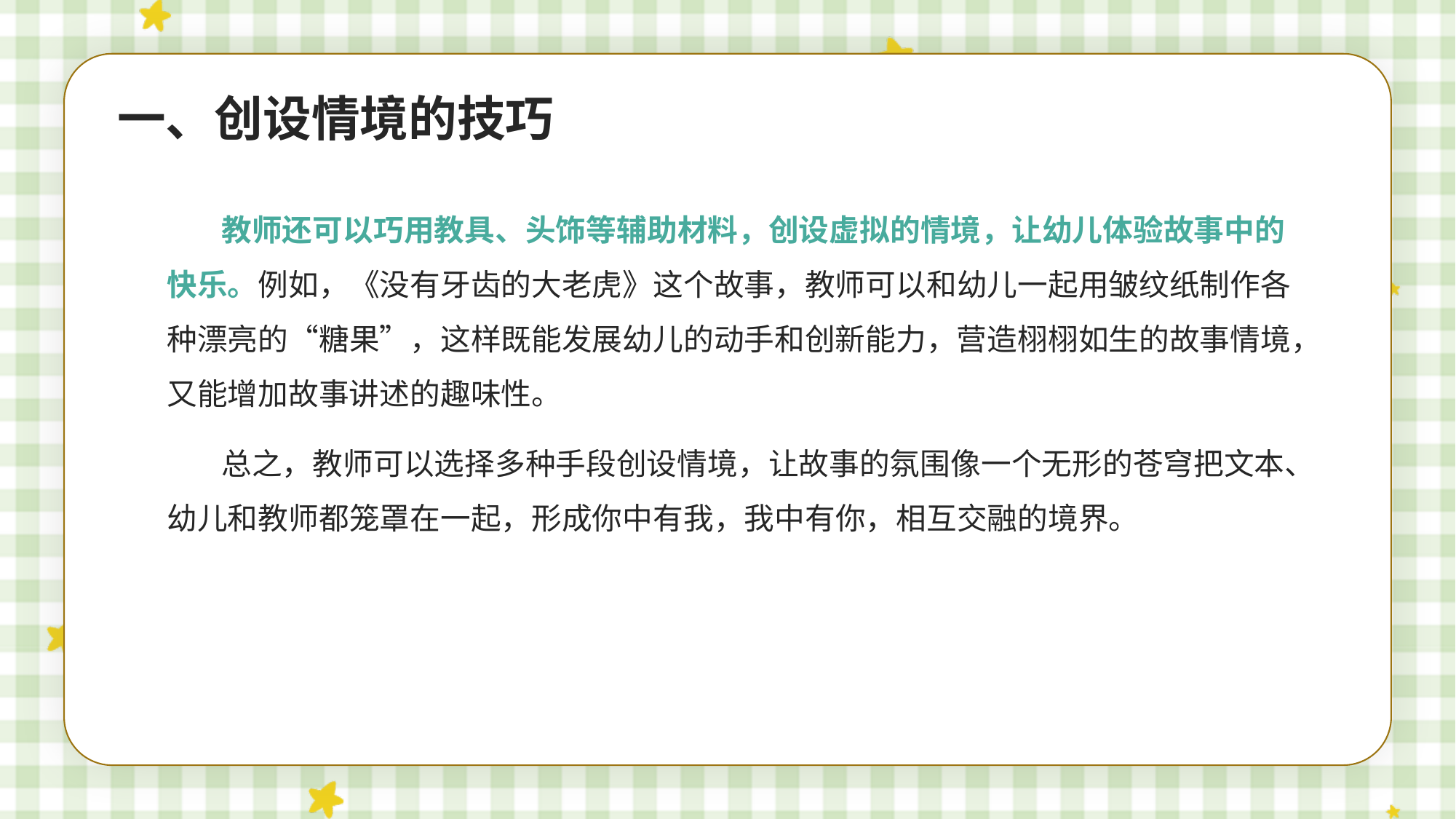

一、创设情境的技巧
教师还可以巧用教具、头饰等辅助材料，创设虚拟的情境，让幼儿体验故事中的快乐。例如，《没有牙齿的大老虎》这个故事，教师可以和幼儿一起用皱纹纸制作各种漂亮的“糖果”，这样既能发展幼儿的动手和创新能力，营造栩栩如生的故事情境，又能增加故事讲述的趣味性。
总之，教师可以选择多种手段创设情境，让故事的氛围像一个无形的苍穹把文本、幼儿和教师都笼罩在一起，形成你中有我，我中有你，相互交融的境界。